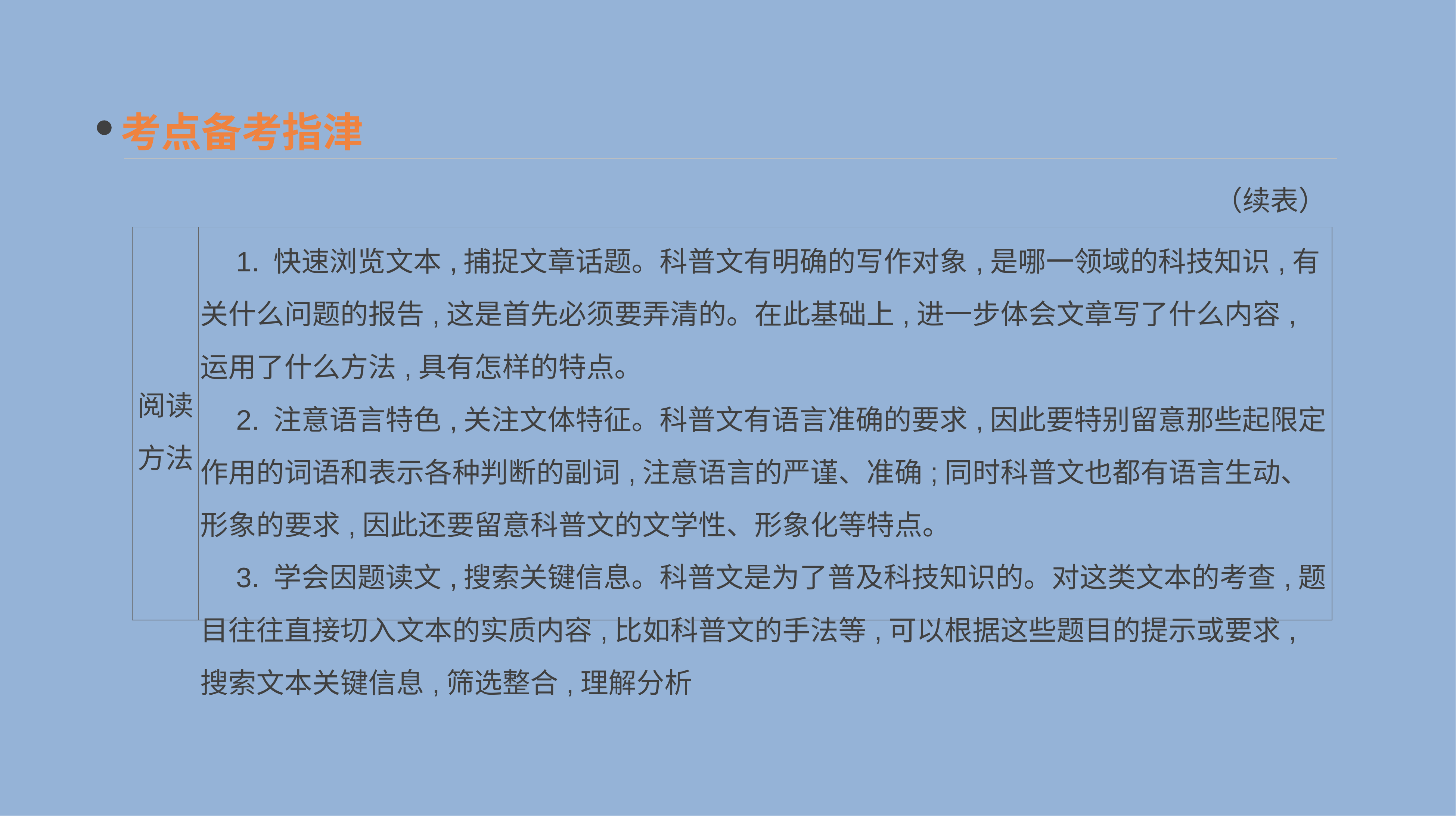

考点备考指津

（续表）
| 阅读 方法 | 1. 快速浏览文本,捕捉文章话题。科普文有明确的写作对象,是哪一领域的科技知识,有关什么问题的报告,这是首先必须要弄清的。在此基础上,进一步体会文章写了什么内容,运用了什么方法,具有怎样的特点。 　2. 注意语言特色,关注文体特征。科普文有语言准确的要求,因此要特别留意那些起限定作用的词语和表示各种判断的副词,注意语言的严谨、准确;同时科普文也都有语言生动、形象的要求,因此还要留意科普文的文学性、形象化等特点。 　3. 学会因题读文,搜索关键信息。科普文是为了普及科技知识的。对这类文本的考查,题目往往直接切入文本的实质内容,比如科普文的手法等,可以根据这些题目的提示或要求,搜索文本关键信息,筛选整合,理解分析 |
| --- | --- |